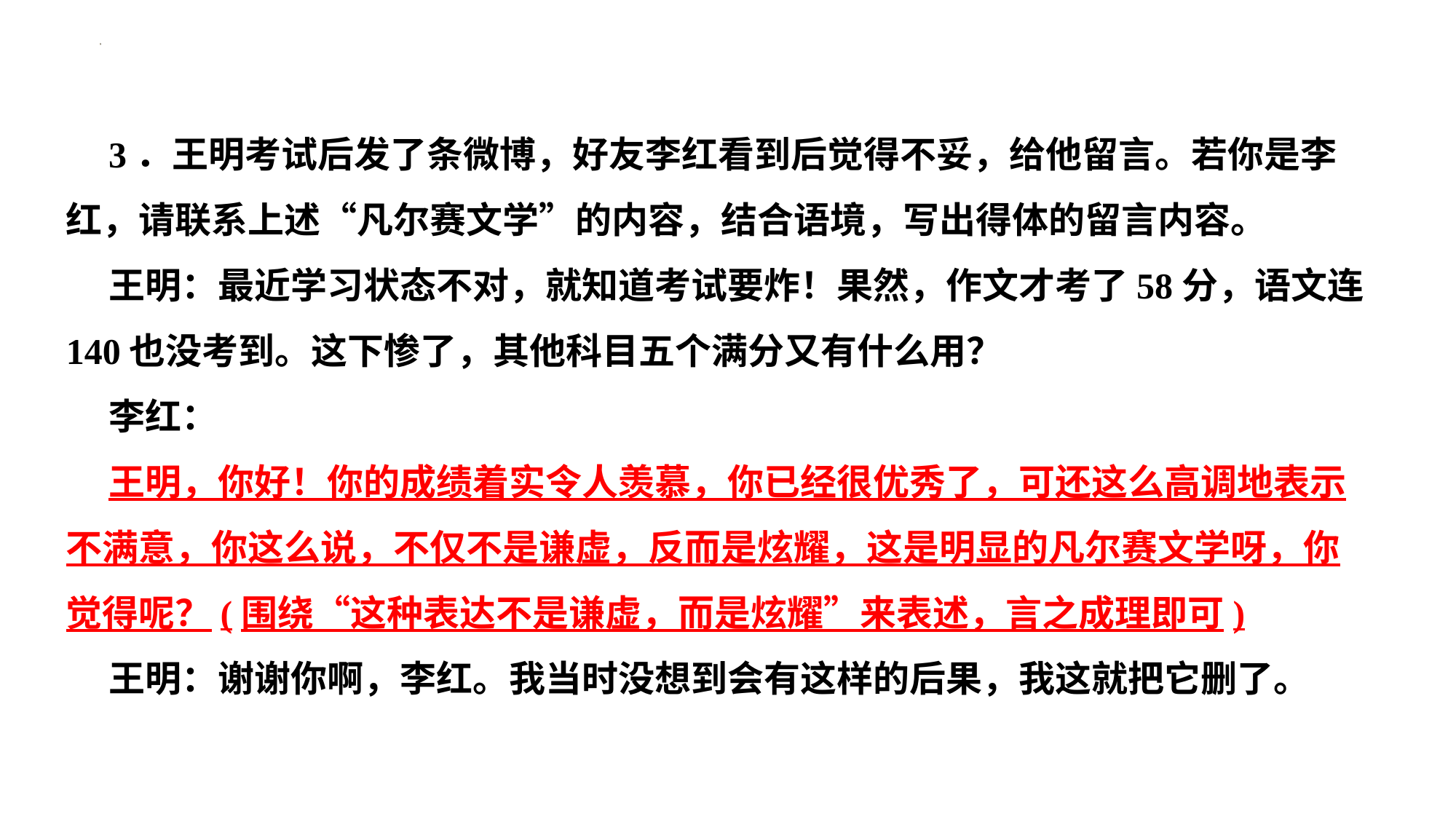

3．王明考试后发了条微博，好友李红看到后觉得不妥，给他留言。若你是李红，请联系上述“凡尔赛文学”的内容，结合语境，写出得体的留言内容。
王明：最近学习状态不对，就知道考试要炸！果然，作文才考了58分，语文连140也没考到。这下惨了，其他科目五个满分又有什么用？
李红：
王明，你好！你的成绩着实令人羡慕，你已经很优秀了，可还这么高调地表示不满意，你这么说，不仅不是谦虚，反而是炫耀，这是明显的凡尔赛文学呀，你觉得呢？(围绕“这种表达不是谦虚，而是炫耀”来表述，言之成理即可)
王明：谢谢你啊，李红。我当时没想到会有这样的后果，我这就把它删了。